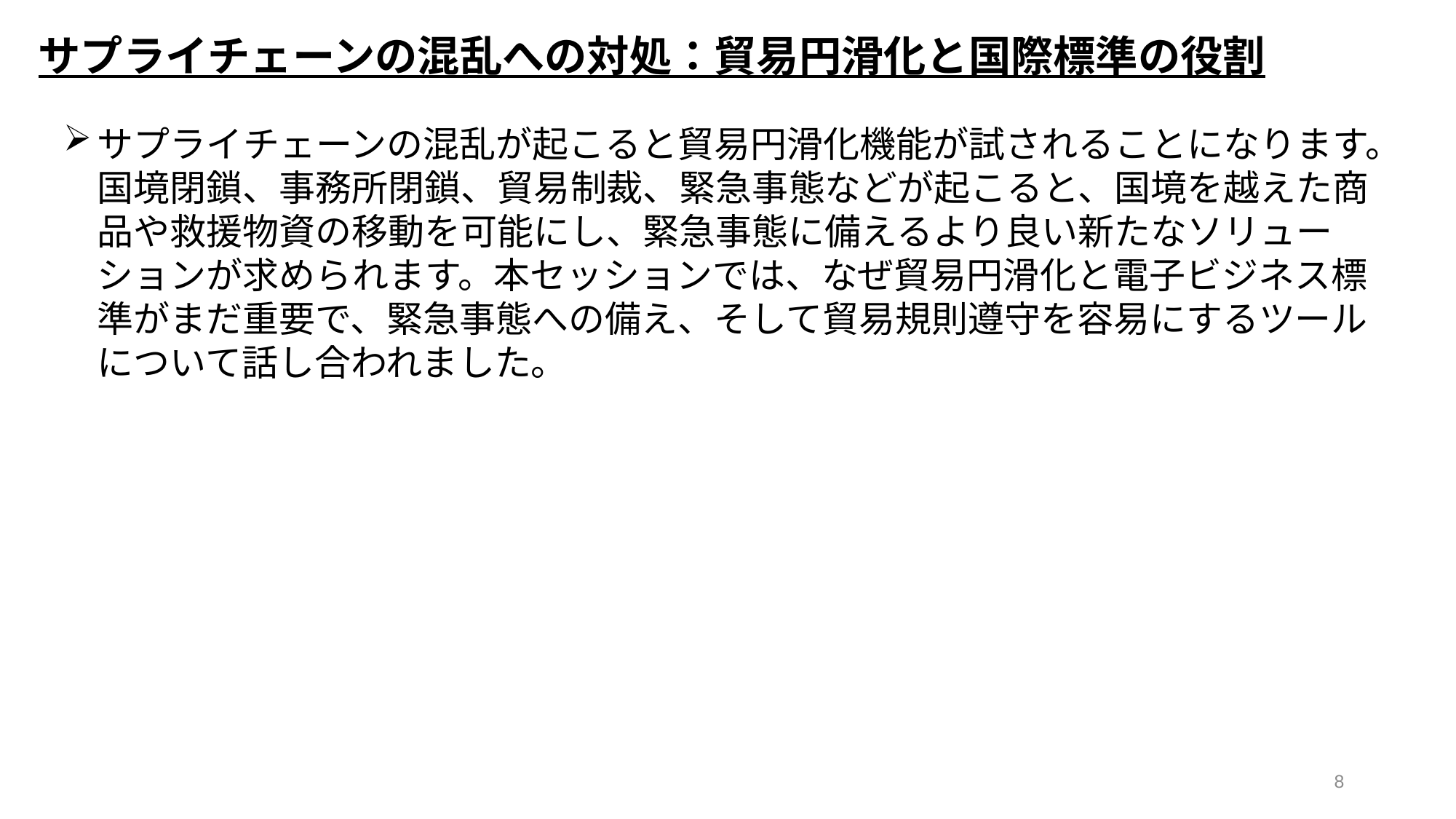

サプライチェーンの混乱への対処：貿易円滑化と国際標準の役割
サプライチェーンの混乱が起こると貿易円滑化機能が試されることになります。国境閉鎖、事務所閉鎖、貿易制裁、緊急事態などが起こると、国境を越えた商品や救援物資の移動を可能にし、緊急事態に備えるより良い新たなソリューションが求められます。本セッションでは、なぜ貿易円滑化と電子ビジネス標準がまだ重要で、緊急事態への備え、そして貿易規則遵守を容易にするツールについて話し合われました。

8